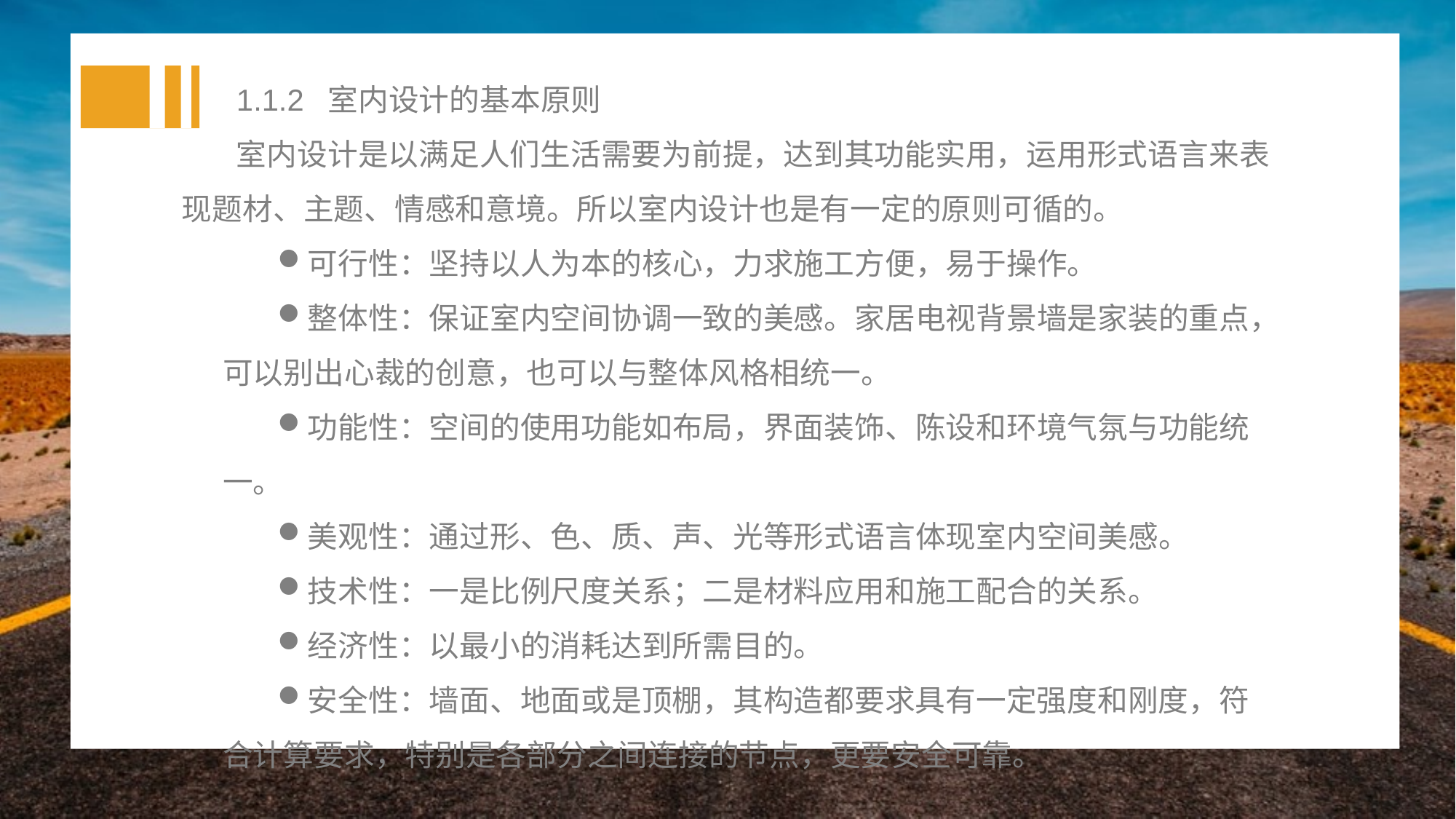

1.1.2  室内设计的基本原则
室内设计是以满足人们生活需要为前提，达到其功能实用，运用形式语言来表现题材、主题、情感和意境。所以室内设计也是有一定的原则可循的。
可行性：坚持以人为本的核心，力求施工方便，易于操作。
整体性：保证室内空间协调一致的美感。家居电视背景墙是家装的重点，可以别出心裁的创意，也可以与整体风格相统一。
功能性：空间的使用功能如布局，界面装饰、陈设和环境气氛与功能统一。
美观性：通过形、色、质、声、光等形式语言体现室内空间美感。
技术性：一是比例尺度关系；二是材料应用和施工配合的关系。
经济性：以最小的消耗达到所需目的。
安全性：墙面、地面或是顶棚，其构造都要求具有一定强度和刚度，符合计算要求，特别是各部分之间连接的节点，更要安全可靠。